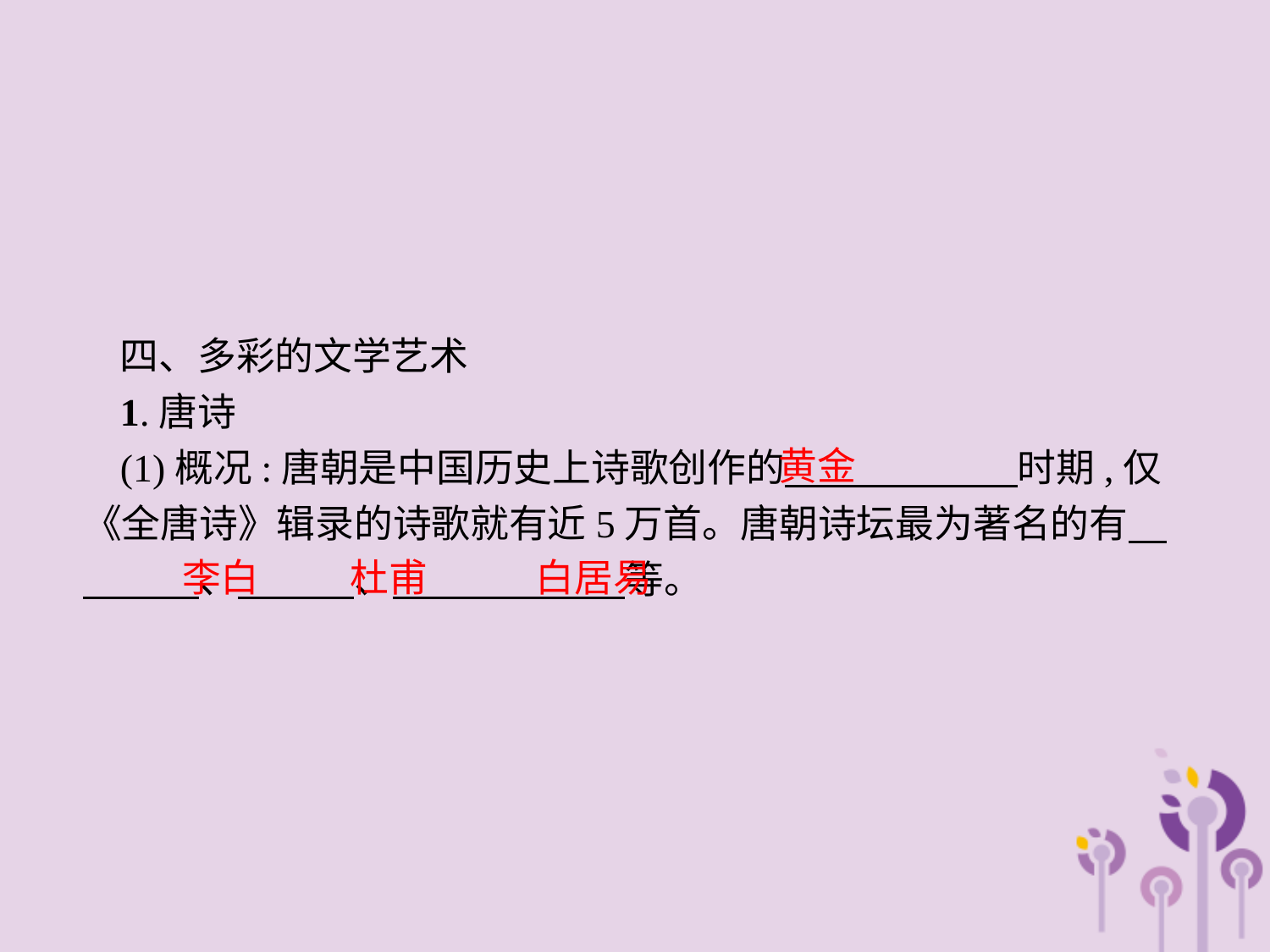

四、多彩的文学艺术
1.唐诗
(1)概况:唐朝是中国历史上诗歌创作的　　　　　　时期,仅《全唐诗》辑录的诗歌就有近5万首。唐朝诗坛最为著名的有　　　　、　　　、　　　　　　等。
黄金
李白　      杜甫　        白居易